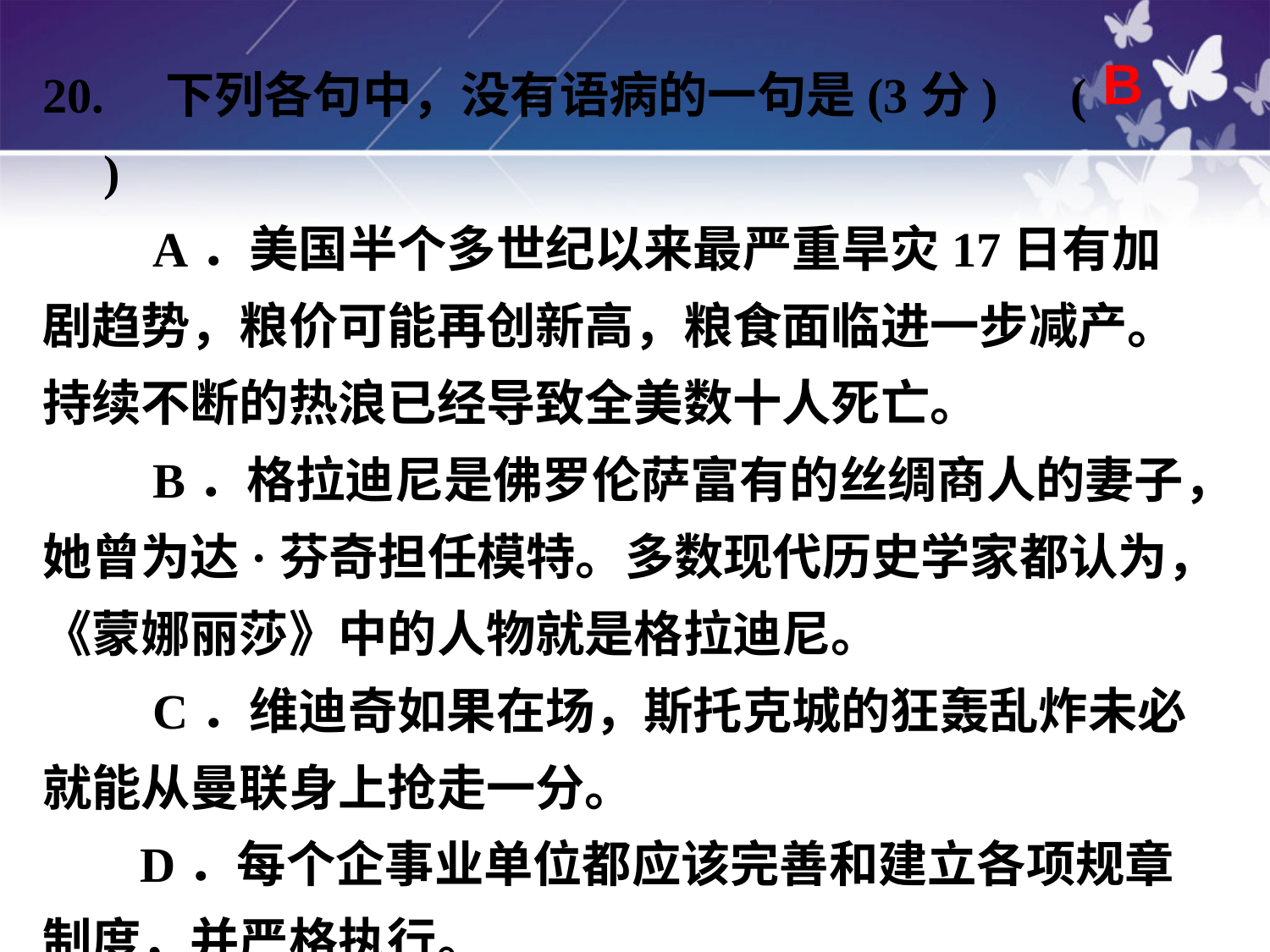

20.　下列各句中，没有语病的一句是(3分)	 (　　)
         A．美国半个多世纪以来最严重旱灾17日有加剧趋势，粮价可能再创新高，粮食面临进一步减产。持续不断的热浪已经导致全美数十人死亡。
         B．格拉迪尼是佛罗伦萨富有的丝绸商人的妻子，她曾为达·芬奇担任模特。多数现代历史学家都认为，《蒙娜丽莎》中的人物就是格拉迪尼。
         C．维迪奇如果在场，斯托克城的狂轰乱炸未必就能从曼联身上抢走一分。
        D．每个企事业单位都应该完善和建立各项规章制度，并严格执行。
B